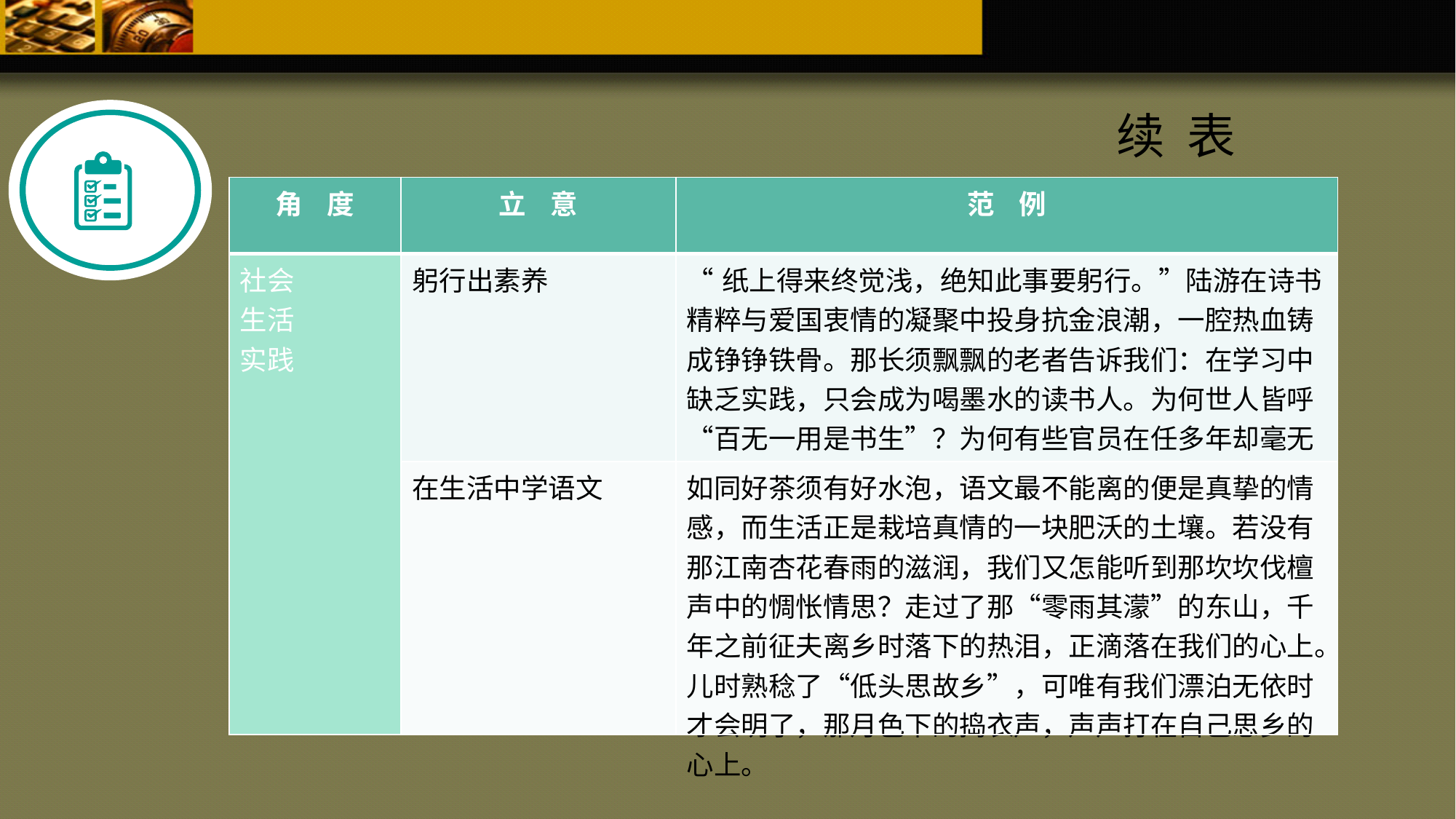

续  表

| 角 度 | 立 意 | 范 例 |
| --- | --- | --- |
| 社会 生活 实践 | 躬行出素养 | “纸上得来终觉浅，绝知此事要躬行。”陆游在诗书精粹与爱国衷情的凝聚中投身抗金浪潮，一腔热血铸成铮铮铁骨。那长须飘飘的老者告诉我们：在学习中缺乏实践，只会成为喝墨水的读书人。为何世人皆呼“百无一用是书生”？为何有些官员在任多年却毫无政绩？因为他们便是知识的巨人、行动的矮子。 |
|  | 在生活中学语文 | 如同好茶须有好水泡，语文最不能离的便是真挚的情感，而生活正是栽培真情的一块肥沃的土壤。若没有那江南杏花春雨的滋润，我们又怎能听到那坎坎伐檀声中的惆怅情思？走过了那“零雨其濛”的东山，千年之前征夫离乡时落下的热泪，正滴落在我们的心上。儿时熟稔了“低头思故乡”，可唯有我们漂泊无依时才会明了，那月色下的捣衣声，声声打在自己思乡的心上。 |